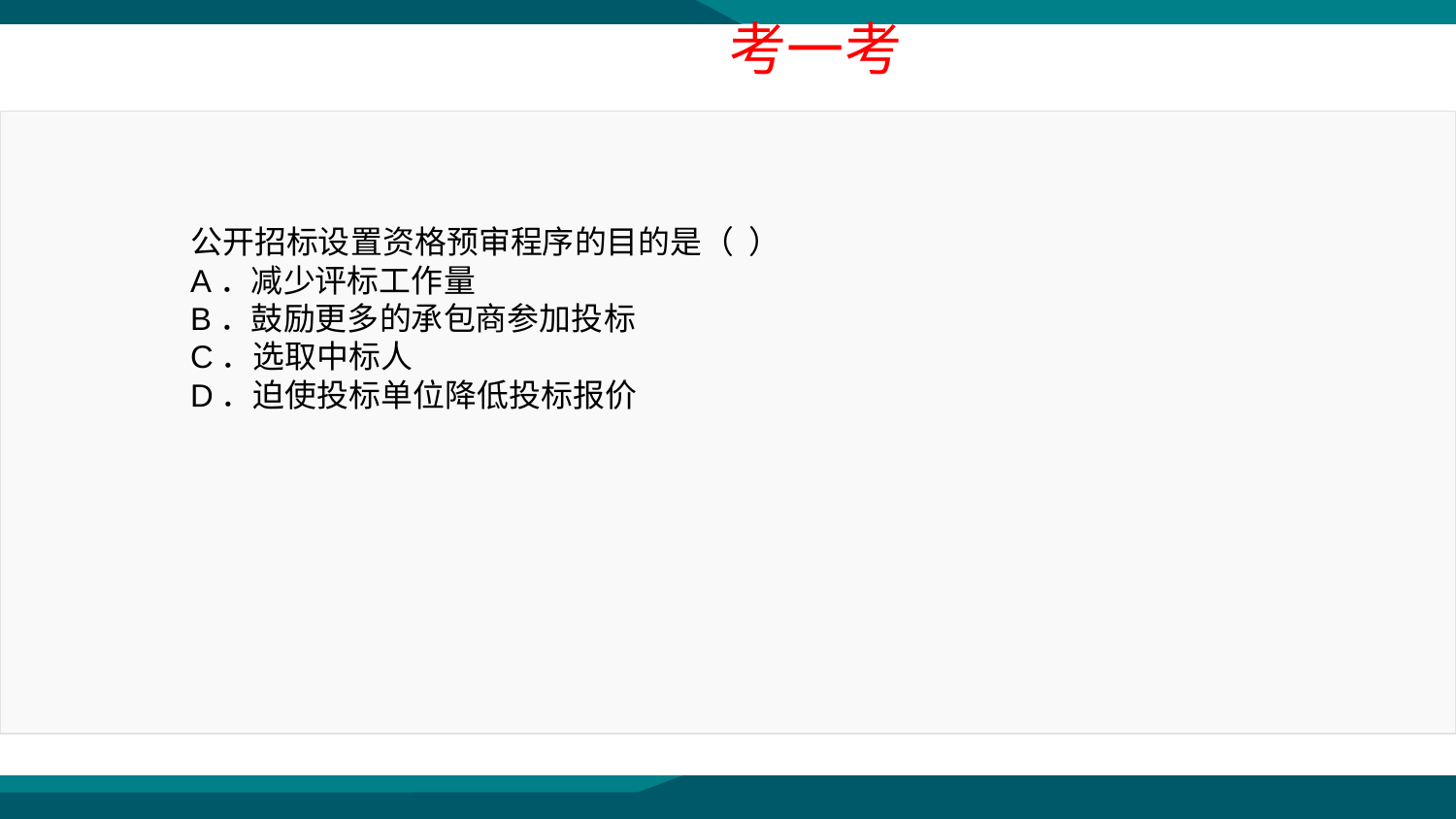

考一考
公开招标设置资格预审程序的目的是（  ）
A．减少评标工作量
B．鼓励更多的承包商参加投标
C．选取中标人
D．迫使投标单位降低投标报价